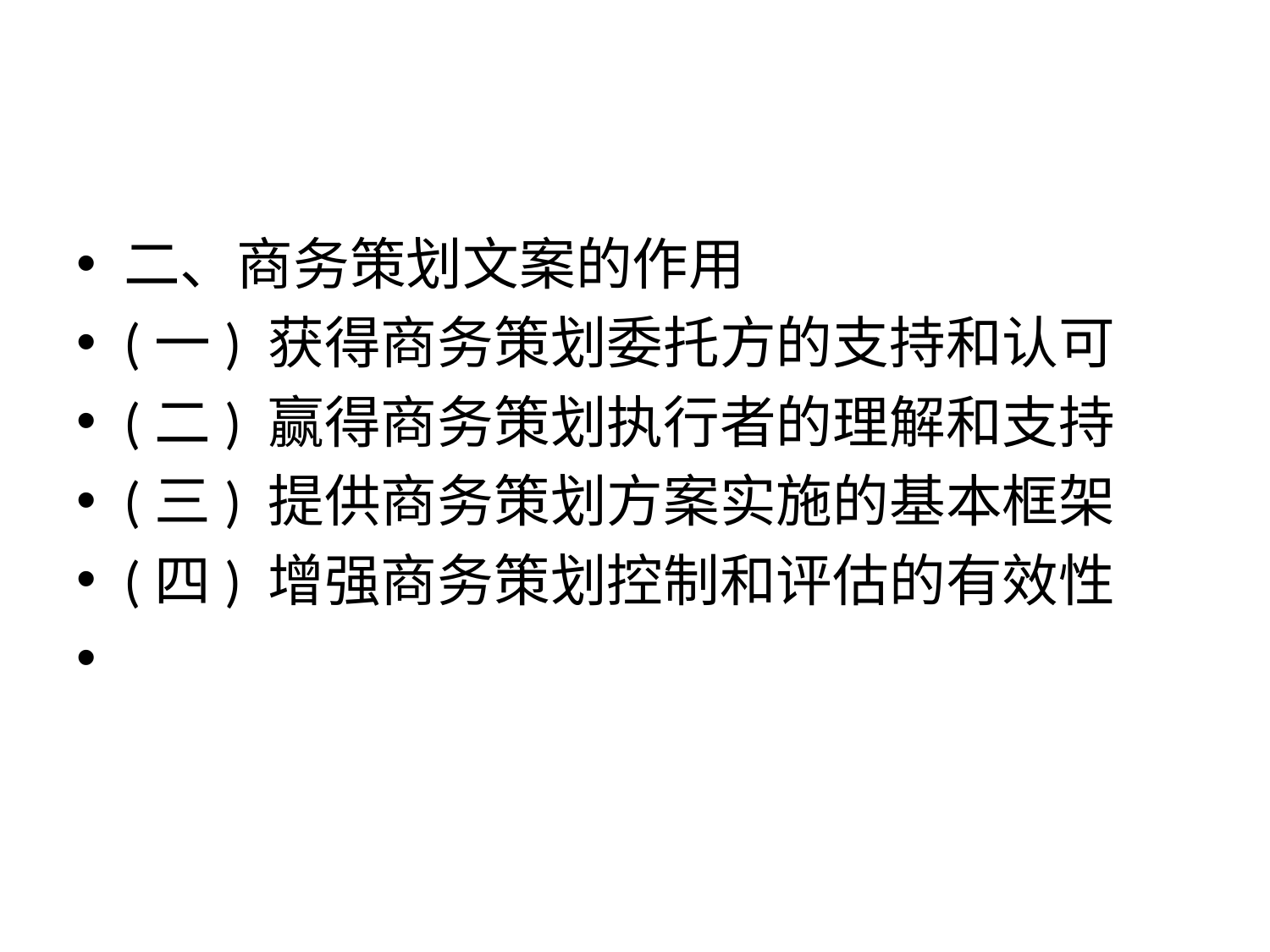

#
二、商务策划文案的作用
(一) 获得商务策划委托方的支持和认可
(二) 赢得商务策划执行者的理解和支持
(三) 提供商务策划方案实施的基本框架
(四) 增强商务策划控制和评估的有效性